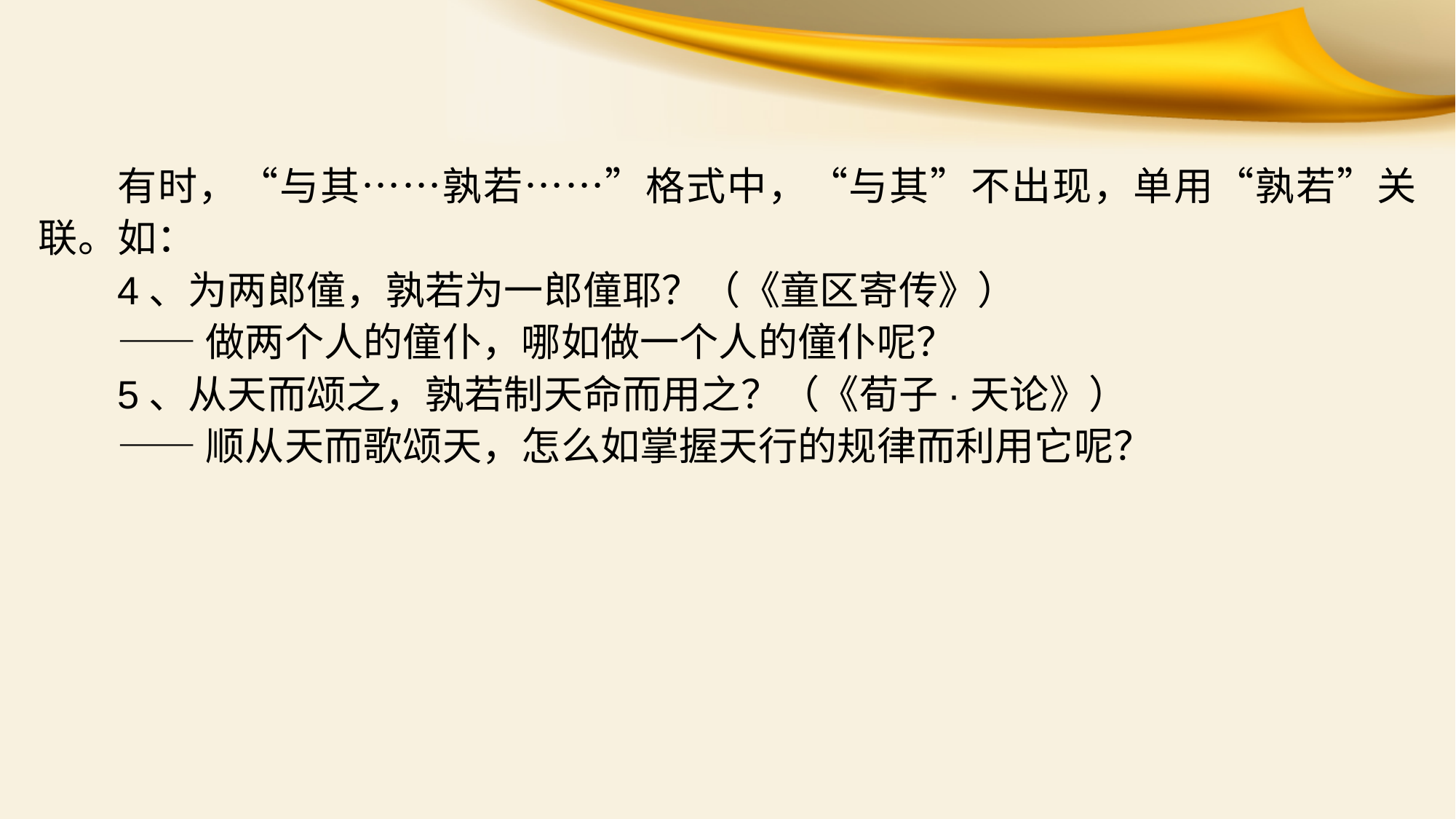

有时，“与其……孰若……”格式中，“与其”不出现，单用“孰若”关联。如：
4、为两郎僮，孰若为一郎僮耶？（《童区寄传》）
——做两个人的僮仆，哪如做一个人的僮仆呢？
5、从天而颂之，孰若制天命而用之？（《荀子·天论》）
——顺从天而歌颂天，怎么如掌握天行的规律而利用它呢？